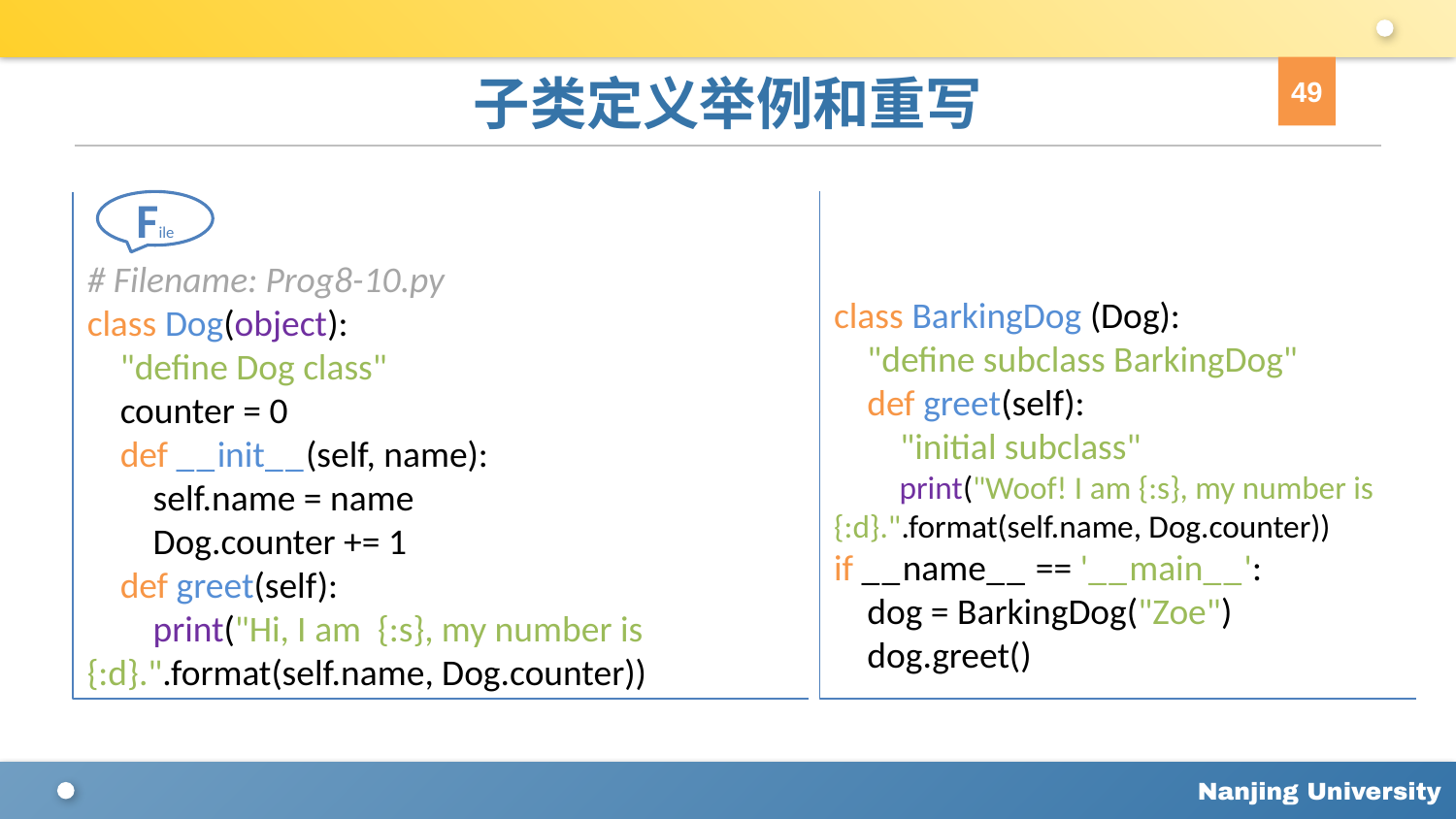

49
# 子类定义举例和重写
File

# Filename: Prog8-10.py
class Dog(object):
    "define Dog class"
    counter = 0
    def __init__(self, name):
        self.name = name
        Dog.counter += 1
    def greet(self):
        print("Hi, I am  {:s}, my number is 	{:d}.".format(self.name, Dog.counter))

class BarkingDog (Dog):
    "define subclass BarkingDog"
    def greet(self):
        "initial subclass"
         print("Woof! I am {:s}, my number is {:d}.".format(self.name, Dog.counter))
if __name__ == '__main__':
    dog = BarkingDog("Zoe")
    dog.greet()